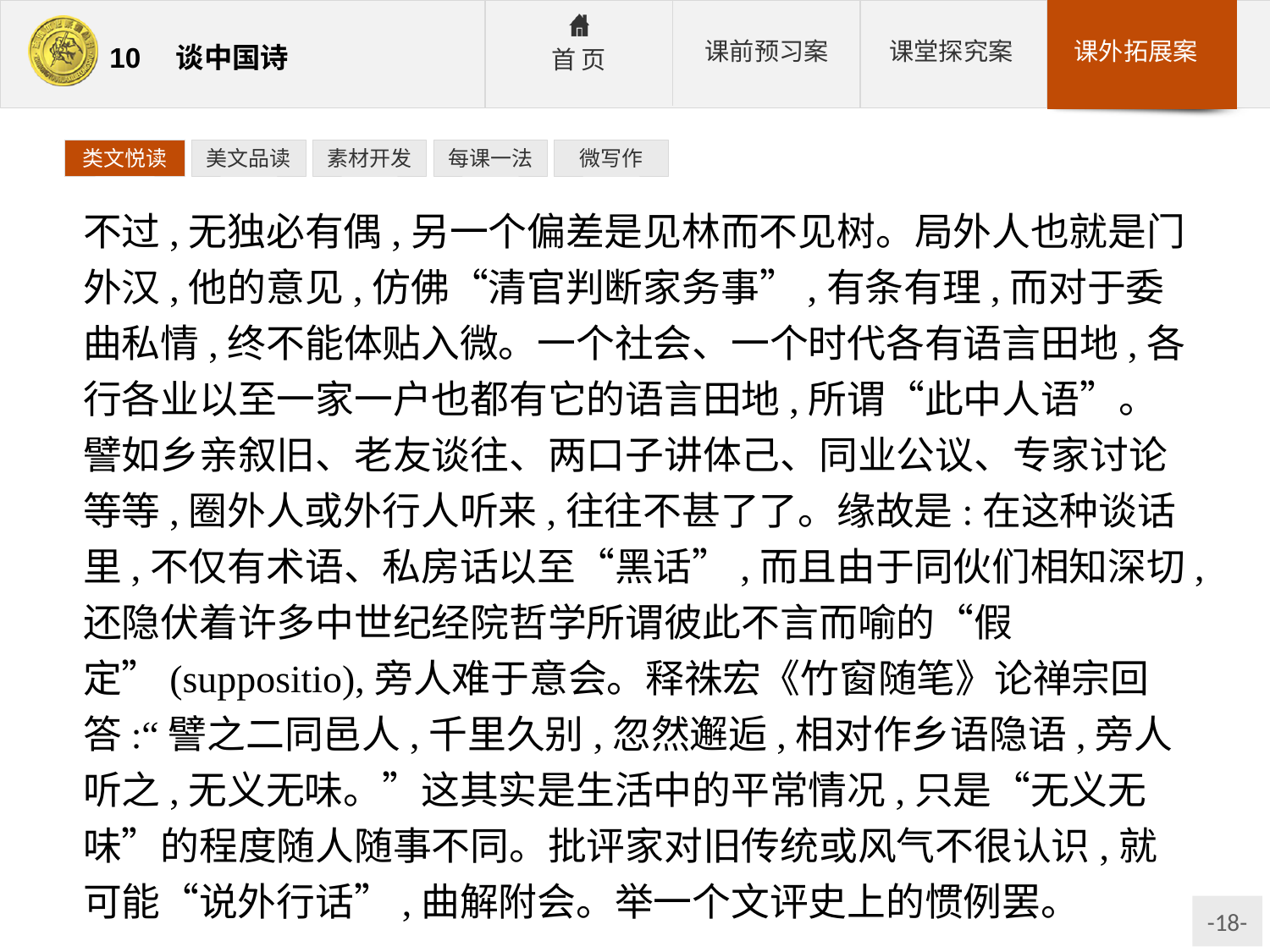

类文悦读
美文品读
素材开发
每课一法
微写作
不过,无独必有偶,另一个偏差是见林而不见树。局外人也就是门外汉,他的意见,仿佛“清官判断家务事”,有条有理,而对于委曲私情,终不能体贴入微。一个社会、一个时代各有语言田地,各行各业以至一家一户也都有它的语言田地,所谓“此中人语”。譬如乡亲叙旧、老友谈往、两口子讲体己、同业公议、专家讨论等等,圈外人或外行人听来,往往不甚了了。缘故是:在这种谈话里,不仅有术语、私房话以至“黑话”,而且由于同伙们相知深切,还隐伏着许多中世纪经院哲学所谓彼此不言而喻的“假定”(suppositio),旁人难于意会。释祩宏《竹窗随笔》论禅宗回答:“譬之二同邑人,千里久别,忽然邂逅,相对作乡语隐语,旁人听之,无义无味。”这其实是生活中的平常情况,只是“无义无味”的程度随人随事不同。批评家对旧传统或风气不很认识,就可能“说外行话”,曲解附会。举一个文评史上的惯例罢。